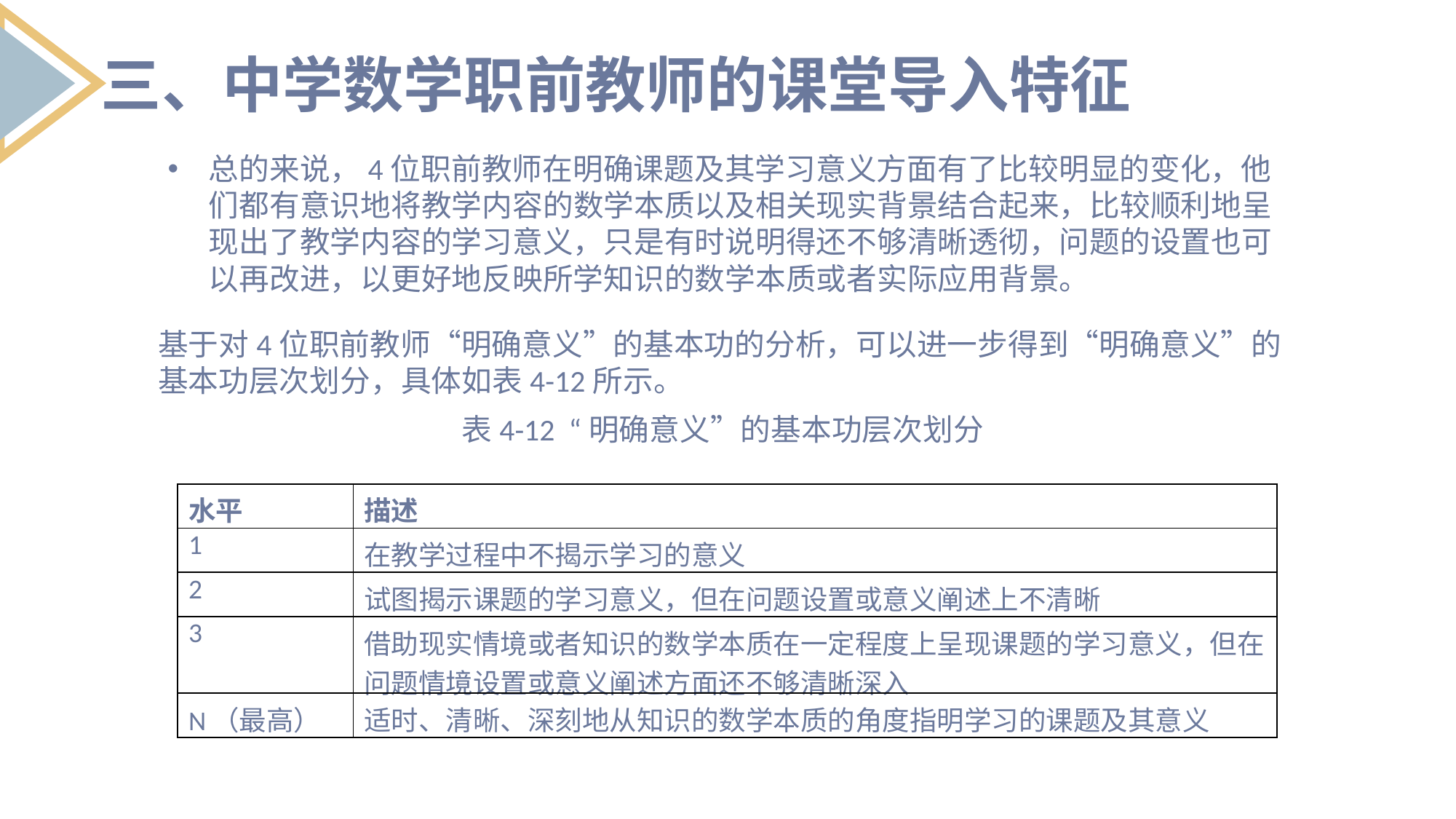

三、中学数学职前教师的课堂导入特征

总的来说，4位职前教师在明确课题及其学习意义方面有了比较明显的变化，他们都有意识地将教学内容的数学本质以及相关现实背景结合起来，比较顺利地呈现出了教学内容的学习意义，只是有时说明得还不够清晰透彻，问题的设置也可以再改进，以更好地反映所学知识的数学本质或者实际应用背景。

基于对4位职前教师“明确意义”的基本功的分析，可以进一步得到“明确意义”的基本功层次划分，具体如表4-12所示。

表4-12  “明确意义”的基本功层次划分
| 水平 | 描述 |
| --- | --- |
| 1 | 在教学过程中不揭示学习的意义 |
| 2 | 试图揭示课题的学习意义，但在问题设置或意义阐述上不清晰 |
| 3 | 借助现实情境或者知识的数学本质在一定程度上呈现课题的学习意义，但在问题情境设置或意义阐述方面还不够清晰深入 |
| N（最高） | 适时、清晰、深刻地从知识的数学本质的角度指明学习的课题及其意义 |